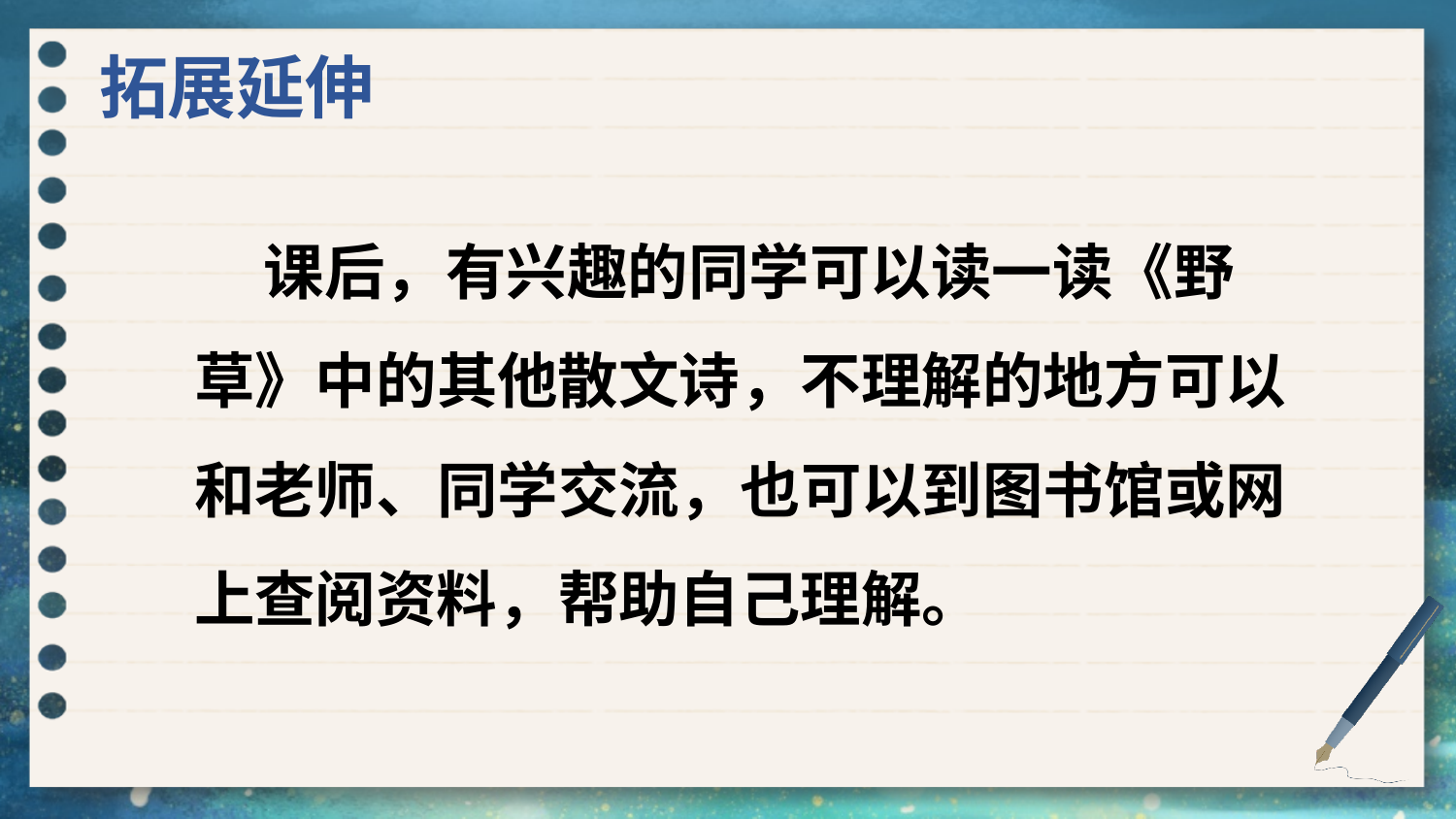

拓展延伸
    课后，有兴趣的同学可以读一读《野草》中的其他散文诗，不理解的地方可以和老师、同学交流，也可以到图书馆或网上查阅资料，帮助自己理解。